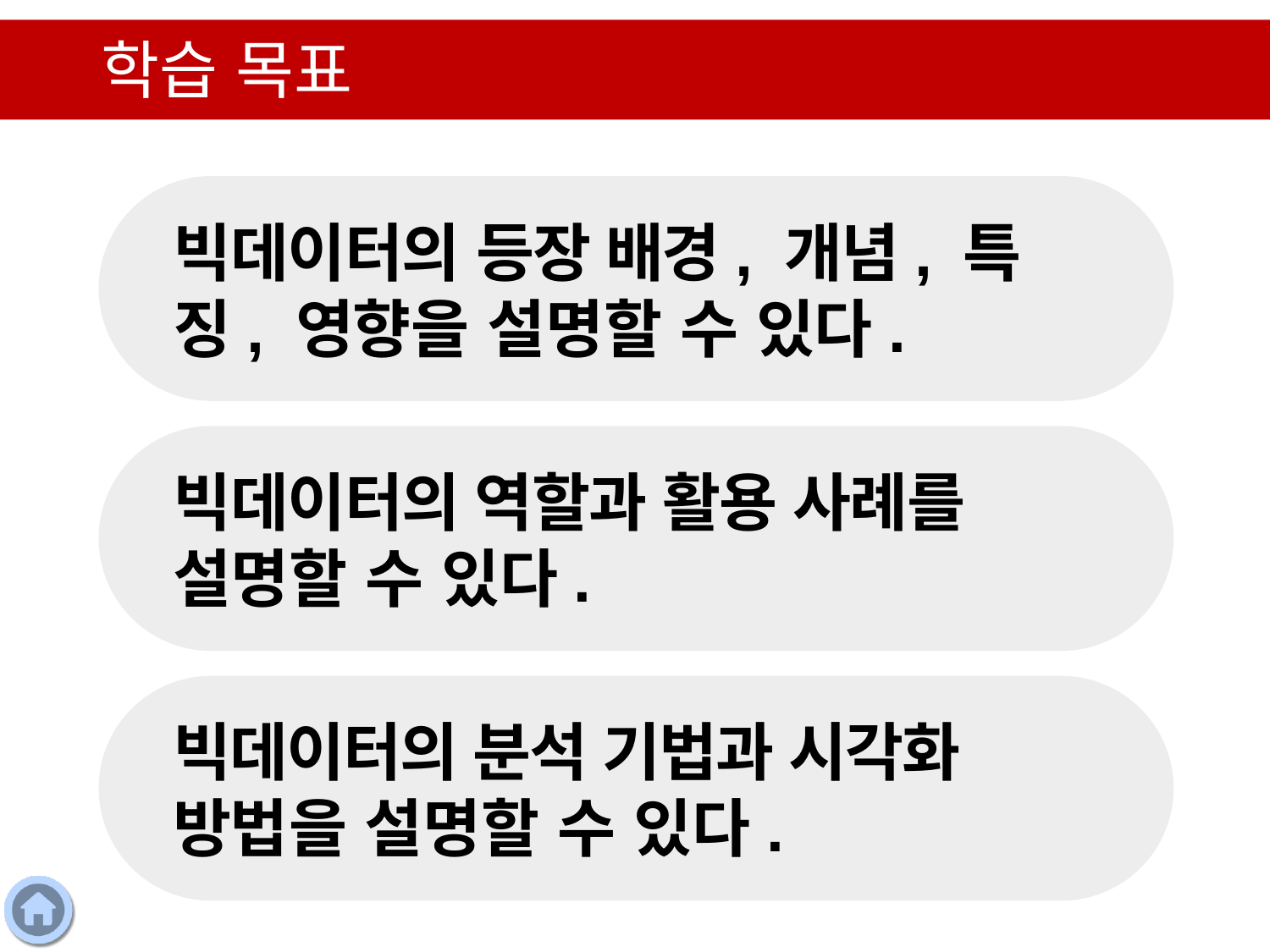

학습 목표

빅데이터의 등장 배경, 개념, 특징, 영향을 설명할 수 있다.

빅데이터의 역할과 활용 사례를 설명할 수 있다.

빅데이터의 분석 기법과 시각화 방법을 설명할 수 있다.